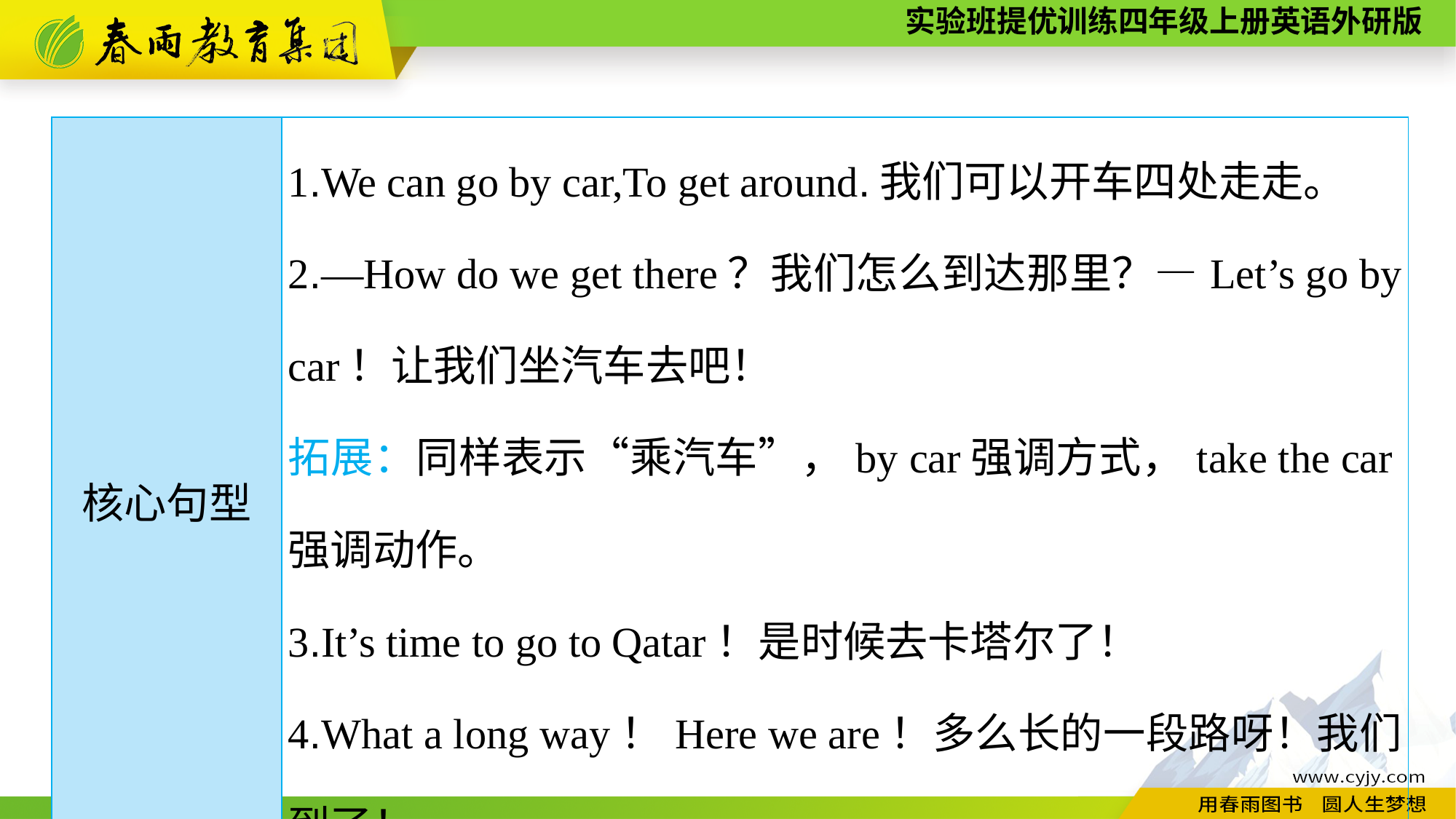

| 核心句型 | 1.We can go by car,To get around.我们可以开车四处走走。 2.—How do we get there？我们怎么到达那里？—Let’s go by car！让我们坐汽车去吧！ 拓展：同样表示“乘汽车”，by car强调方式，take the car强调动作。 3.It’s time to go to Qatar！是时候去卡塔尔了！ 4.What a long way！Here we are！多么长的一段路呀！我们到了！ |
| --- | --- |